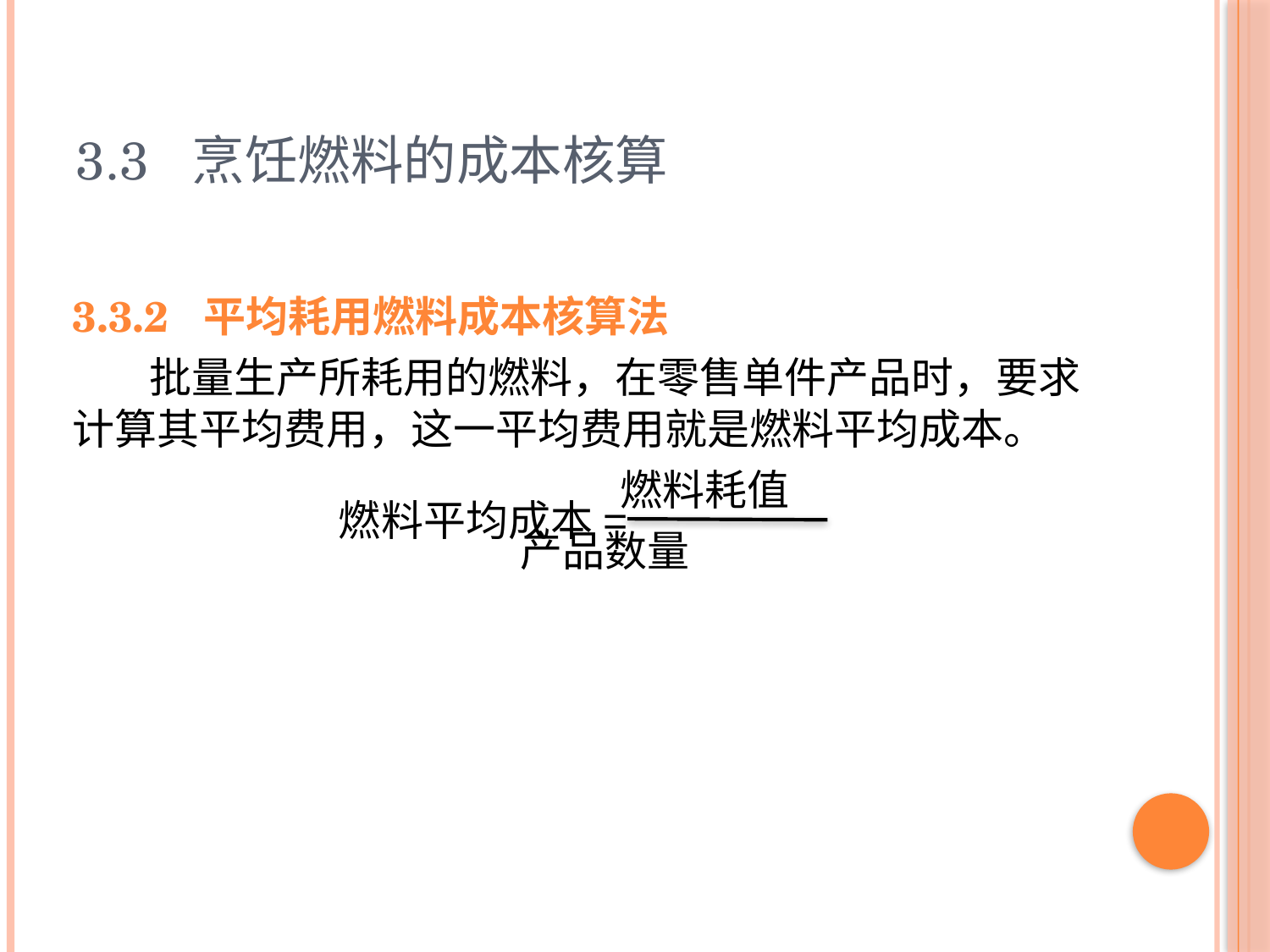

# 3.3  烹饪燃料的成本核算

3.3.2  平均耗用燃料成本核算法
       批量生产所耗用的燃料，在零售单件产品时，要求计算其平均费用，这一平均费用就是燃料平均成本。
                       燃料耗值
             产品数量
燃料平均成本=